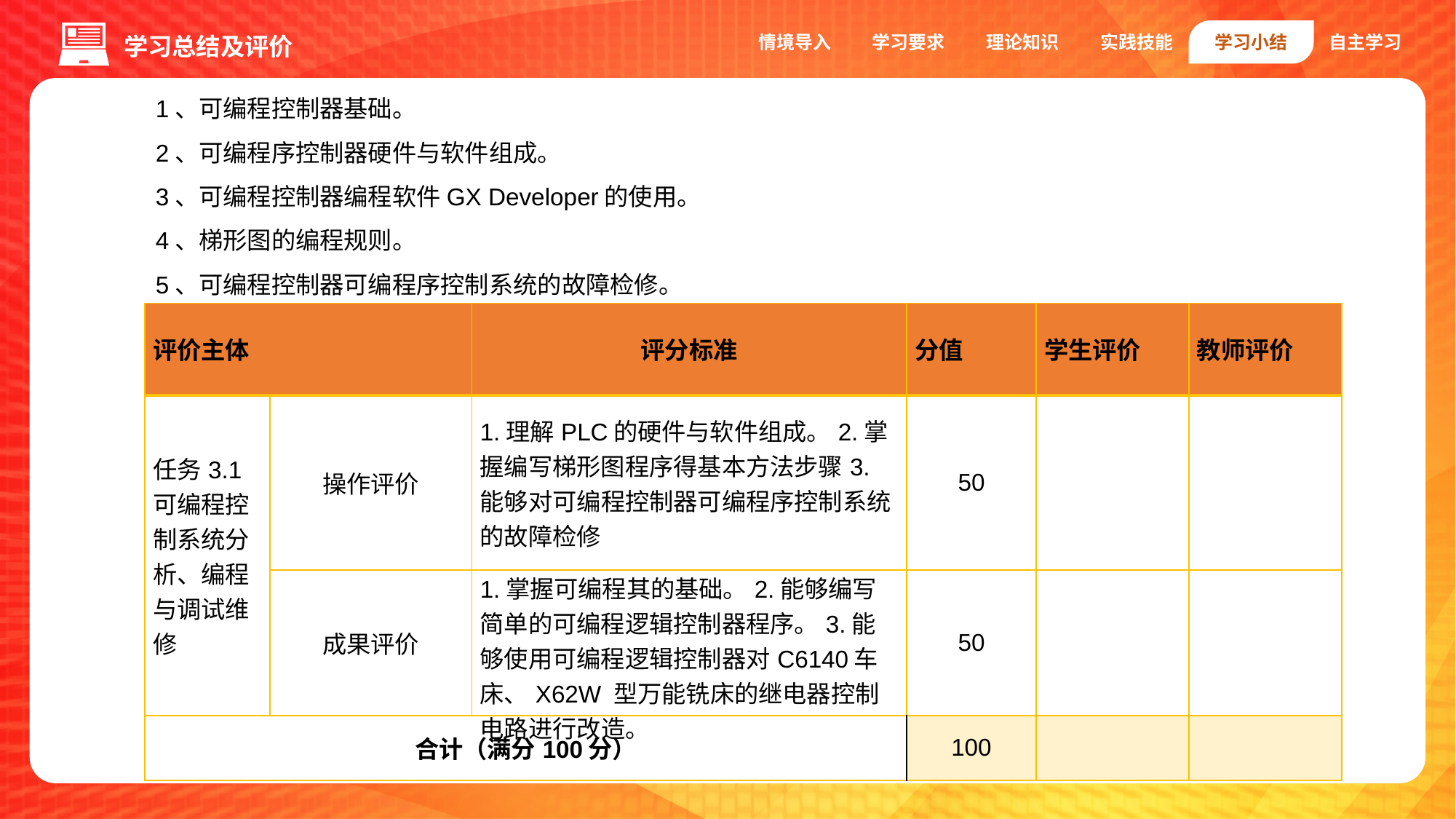

情境导入
学习要求
理论知识
实践技能
学习小结
自主学习

学习总结及评价
1、可编程控制器基础。
2、可编程序控制器硬件与软件组成。
3、可编程控制器编程软件GX Developer的使用。
4、梯形图的编程规则。
5、可编程控制器可编程序控制系统的故障检修。
| 评价主体 |  | 评分标准 | 分值 | 学生评价 | 教师评价 |
| --- | --- | --- | --- | --- | --- |
| 任务3.1可编程控制系统分析、编程与调试维修 | 操作评价 | 1.理解PLC的硬件与软件组成。2.掌握编写梯形图程序得基本方法步骤3.能够对可编程控制器可编程序控制系统的故障检修 | 50 |  |  |
|  | 成果评价 | 1.掌握可编程其的基础。2.能够编写简单的可编程逻辑控制器程序。3.能够使用可编程逻辑控制器对C6140车床、X62W 型万能铣床的继电器控制电路进行改造。 | 50 |  |  |
| 合计（满分100分） |  |  | 100 |  |  |